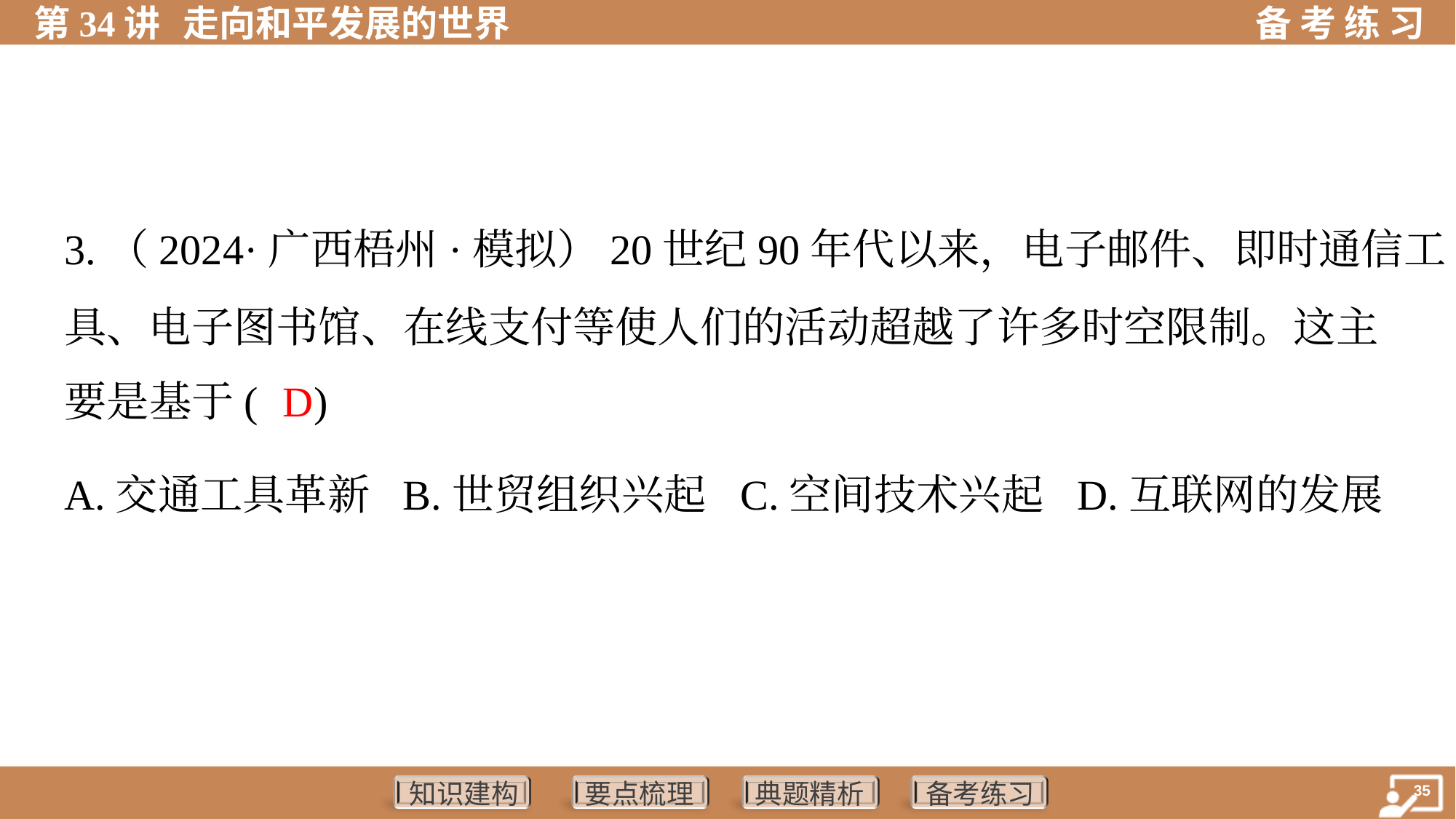

3.（2024·广西梧州·模拟）20世纪90年代以来，电子邮件、即时通信工
具、电子图书馆、在线支付等使人们的活动超越了许多时空限制。这主
要是基于(     )
D
A.交通工具革新	B.世贸组织兴起	C.空间技术兴起	D.互联网的发展